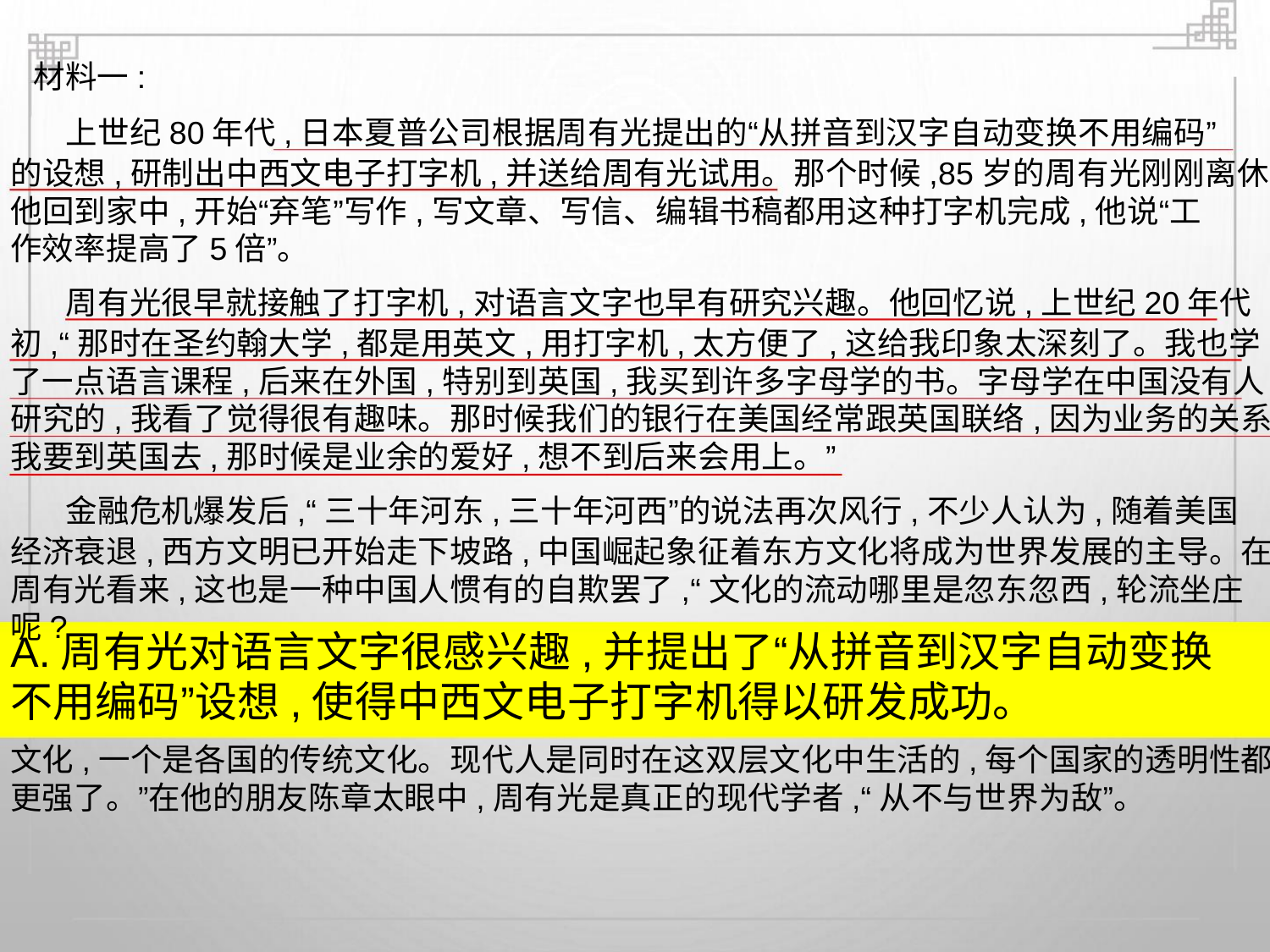

材料一:
上世纪80年代,日本夏普公司根据周有光提出的“从拼音到汉字自动变换不用编码”
的设想,研制出中西文电子打字机,并送给周有光试用。那个时候,85岁的周有光刚刚离休,
他回到家中,开始“弃笔”写作,写文章、写信、编辑书稿都用这种打字机完成,他说“工
作效率提高了5倍”。
周有光很早就接触了打字机,对语言文字也早有研究兴趣。他回忆说,上世纪20年代
初,“那时在圣约翰大学,都是用英文,用打字机,太方便了,这给我印象太深刻了。我也学
了一点语言课程,后来在外国,特别到英国,我买到许多字母学的书。字母学在中国没有人
研究的,我看了觉得很有趣味。那时候我们的银行在美国经常跟英国联络,因为业务的关系,
我要到英国去,那时候是业余的爱好,想不到后来会用上。”
金融危机爆发后,“三十年河东,三十年河西”的说法再次风行,不少人认为,随着美国
经济衰退,西方文明已开始走下坡路,中国崛起象征着东方文化将成为世界发展的主导。在
周有光看来,这也是一种中国人惯有的自欺罢了,“文化的流动哪里是忽东忽西,轮流坐庄
呢?
A.周有光对语言文字很感兴趣,并提出了“从拼音到汉字自动变换
不用编码”设想,使得中西文电子打字机得以研发成功。
文化,一个是各国的传统文化。现代人是同时在这双层文化中生活的,每个国家的透明性都
更强了。”在他的朋友陈章太眼中,周有光是真正的现代学者,“从不与世界为敌”。